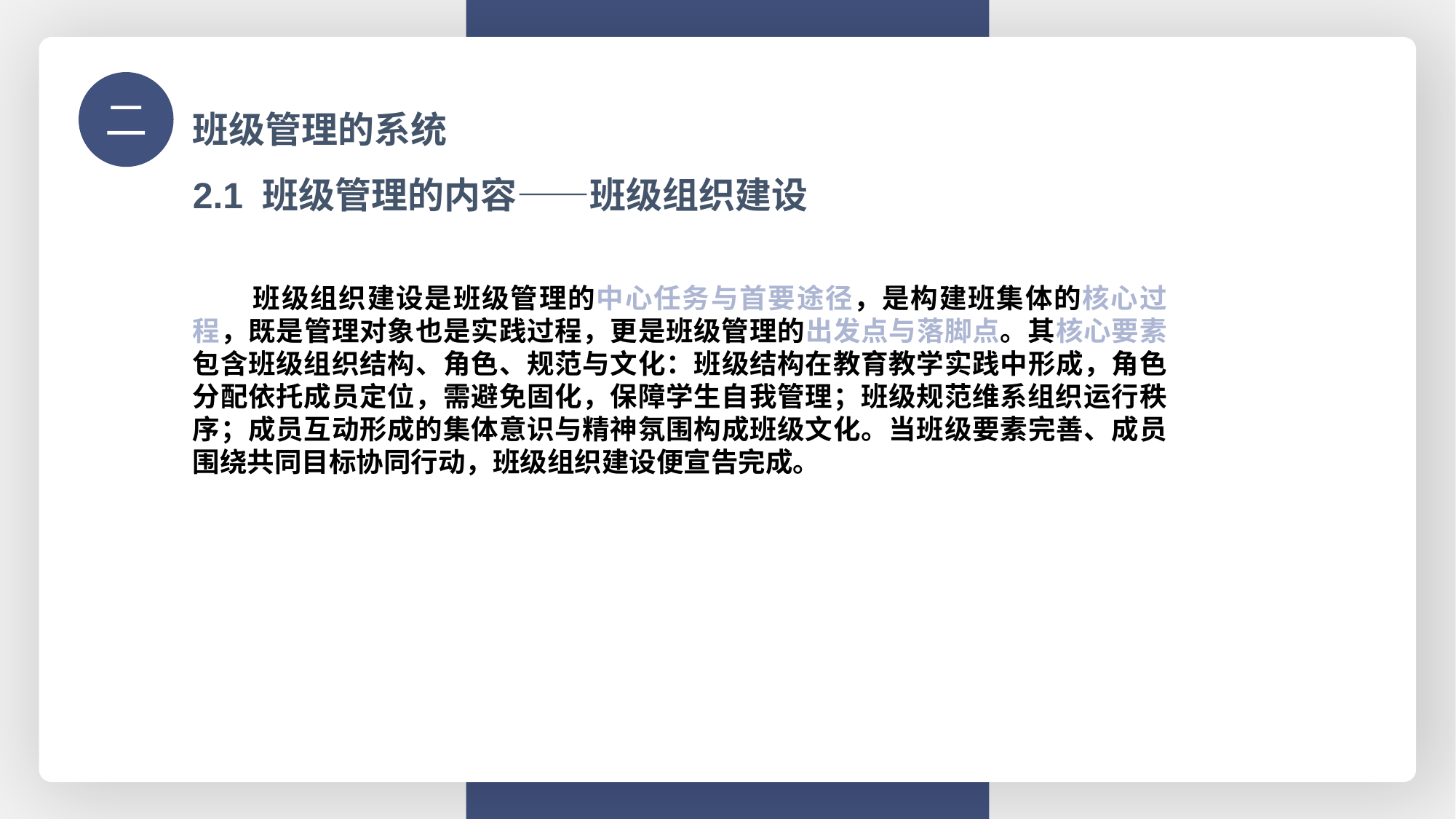

班级管理的系统
二
2.1 班级管理的内容——班级组织建设
       班级组织建设是班级管理的中心任务与首要途径，是构建班集体的核心过程，既是管理对象也是实践过程，更是班级管理的出发点与落脚点。其核心要素包含班级组织结构、角色、规范与文化：班级结构在教育教学实践中形成，角色分配依托成员定位，需避免固化，保障学生自我管理；班级规范维系组织运行秩序；成员互动形成的集体意识与精神氛围构成班级文化。当班级要素完善、成员围绕共同目标协同行动，班级组织建设便宣告完成。